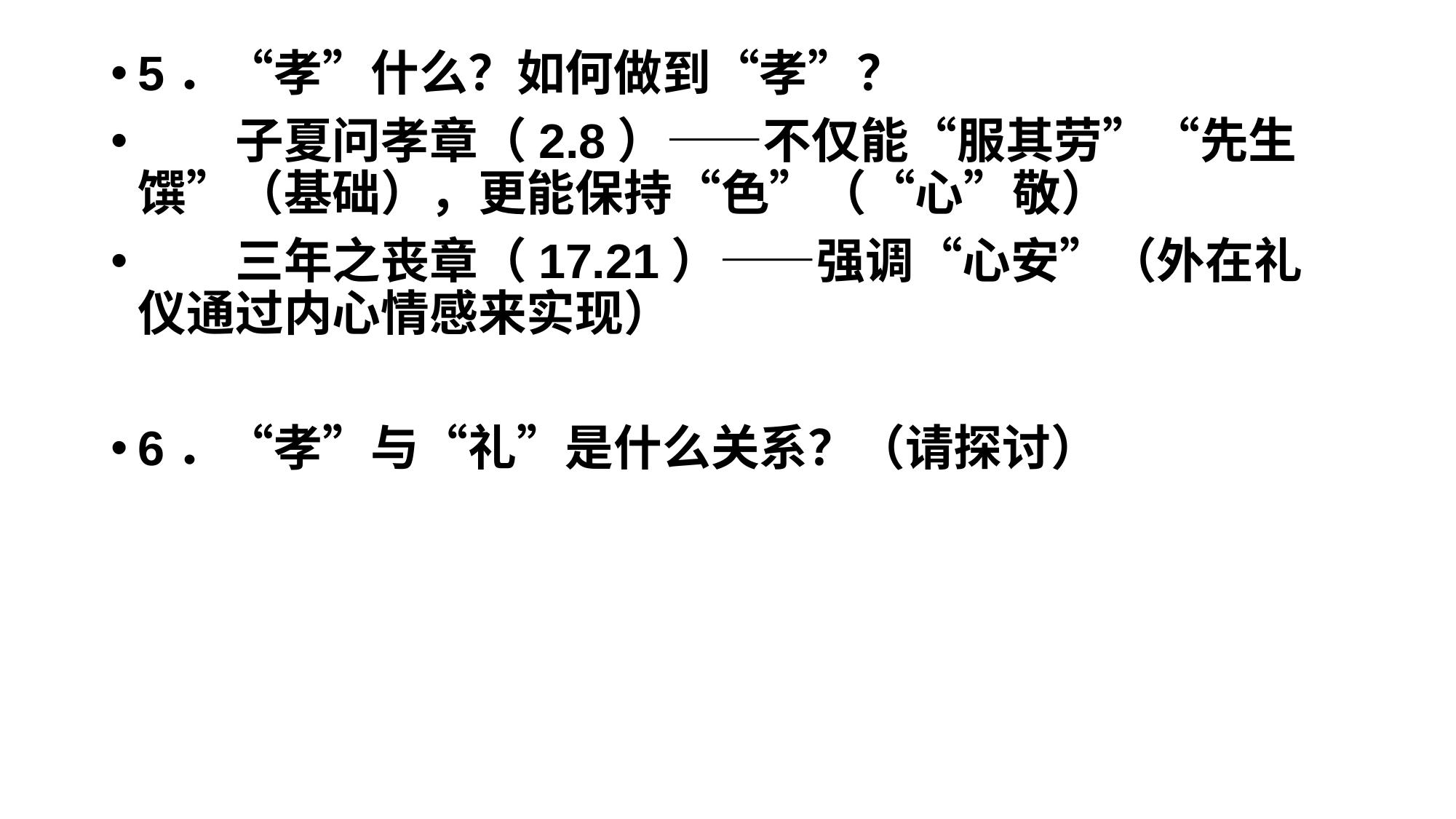

5．“孝”什么？如何做到“孝”？
　　子夏问孝章（2.8）——不仅能“服其劳”“先生馔”（基础），更能保持“色”（“心”敬）
　　三年之丧章（17.21）——强调“心安”（外在礼仪通过内心情感来实现）

6．“孝”与“礼”是什么关系？（请探讨）
#